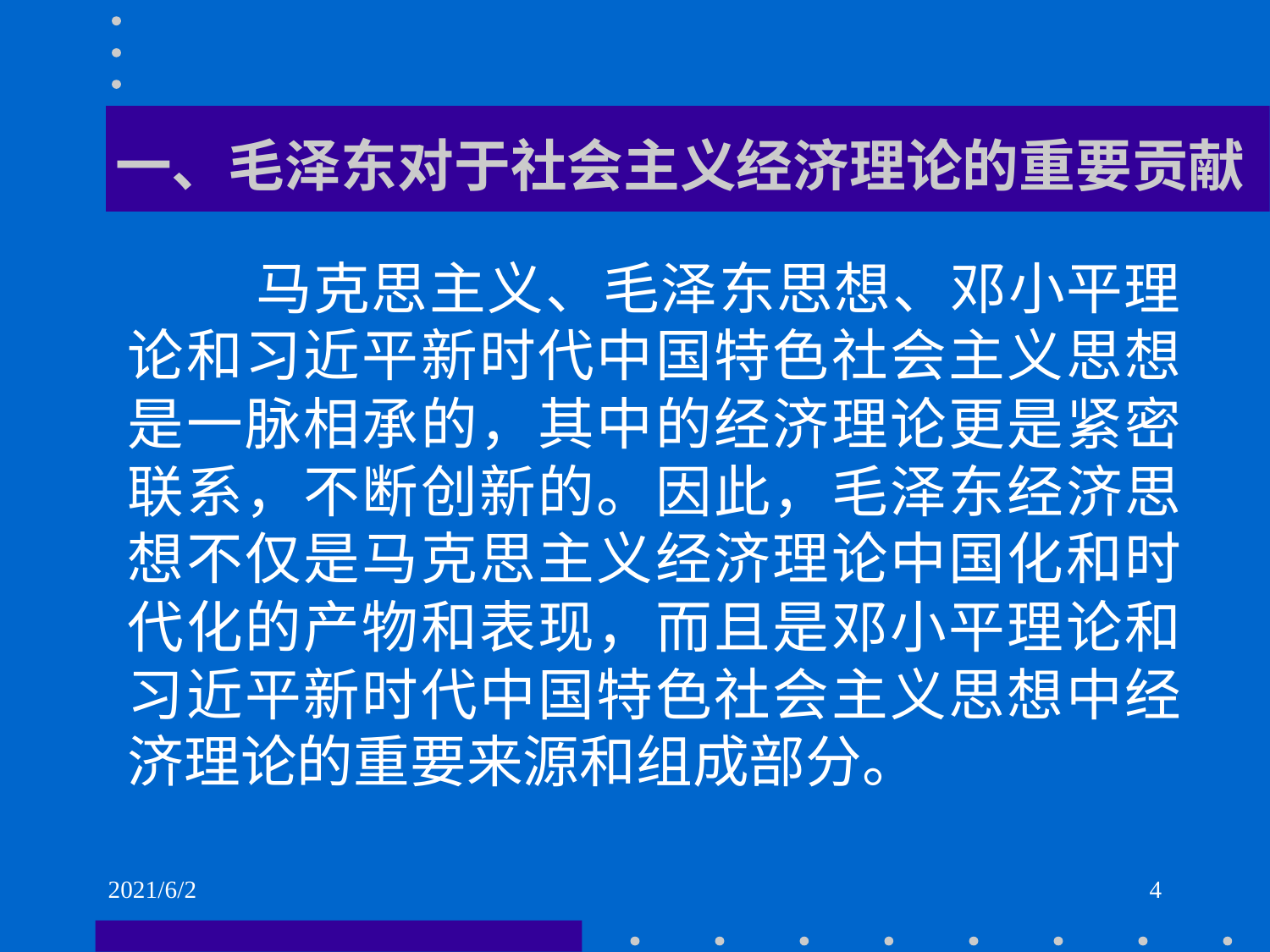

# 一、毛泽东对于社会主义经济理论的重要贡献
        马克思主义、毛泽东思想、邓小平理论和习近平新时代中国特色社会主义思想是一脉相承的，其中的经济理论更是紧密联系，不断创新的。因此，毛泽东经济思想不仅是马克思主义经济理论中国化和时代化的产物和表现，而且是邓小平理论和习近平新时代中国特色社会主义思想中经济理论的重要来源和组成部分。

2021/6/2
4